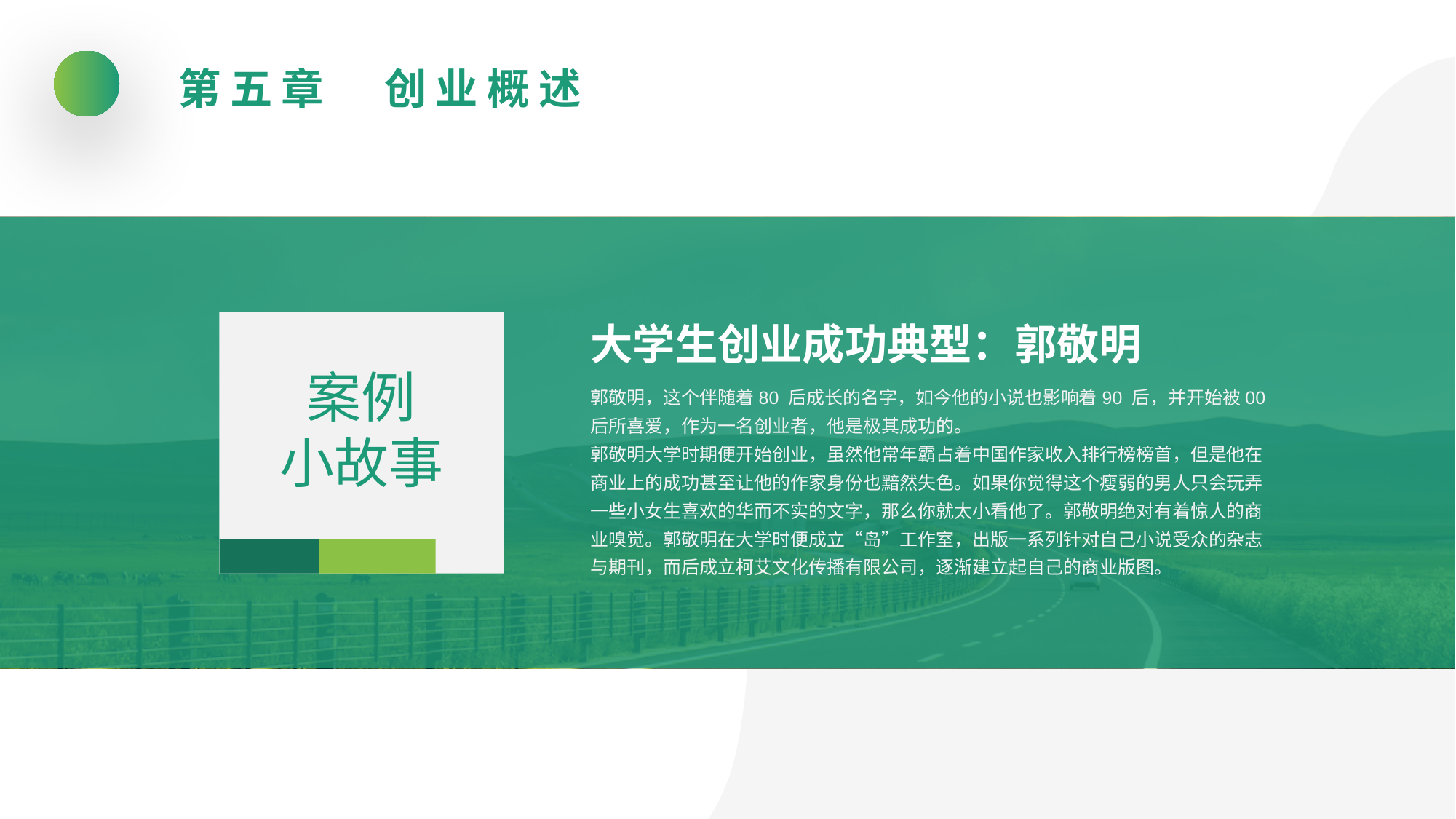

第五章　创业概述

大学生创业成功典型：郭敬明

案例
小故事

郭敬明，这个伴随着80 后成长的名字，如今他的小说也影响着90 后，并开始被00 后所喜爱，作为一名创业者，他是极其成功的。
郭敬明大学时期便开始创业，虽然他常年霸占着中国作家收入排行榜榜首，但是他在商业上的成功甚至让他的作家身份也黯然失色。如果你觉得这个瘦弱的男人只会玩弄一些小女生喜欢的华而不实的文字，那么你就太小看他了。郭敬明绝对有着惊人的商业嗅觉。郭敬明在大学时便成立“岛”工作室，出版一系列针对自己小说受众的杂志与期刊，而后成立柯艾文化传播有限公司，逐渐建立起自己的商业版图。